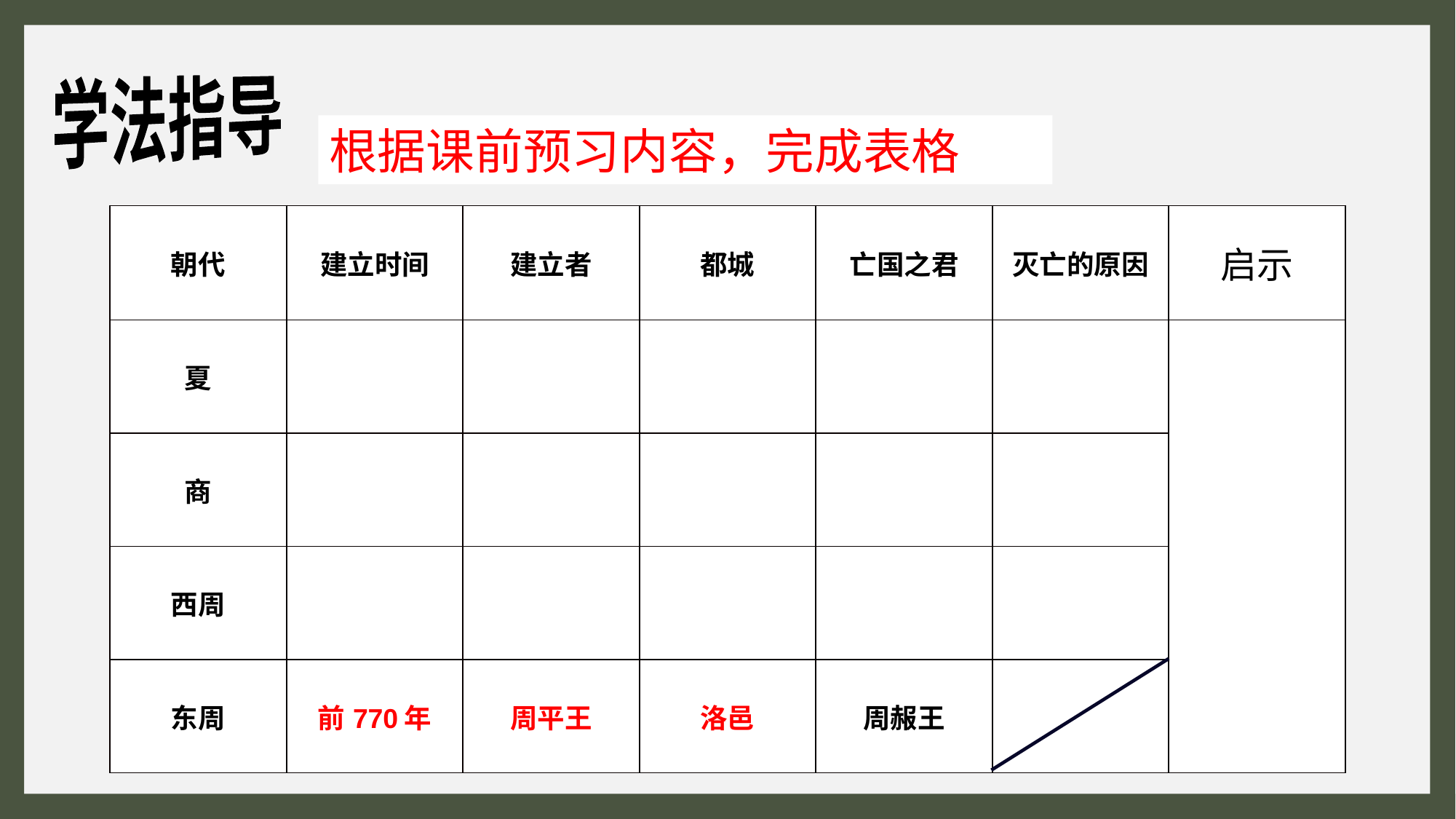

学法指导
根据课前预习内容，完成表格
| 朝代 | 建立时间 | 建立者 | 都城 | 亡国之君 | 灭亡的原因 | 启示 |
| --- | --- | --- | --- | --- | --- | --- |
| 夏 |  |  |  |  |  |  |
| 商 |  |  |  |  |  |  |
| 西周 |  |  |  |  |  |  |
| 东周 | 前770年 | 周平王 | 洛邑 | 周赧王 |  |  |
环节一：自主预习